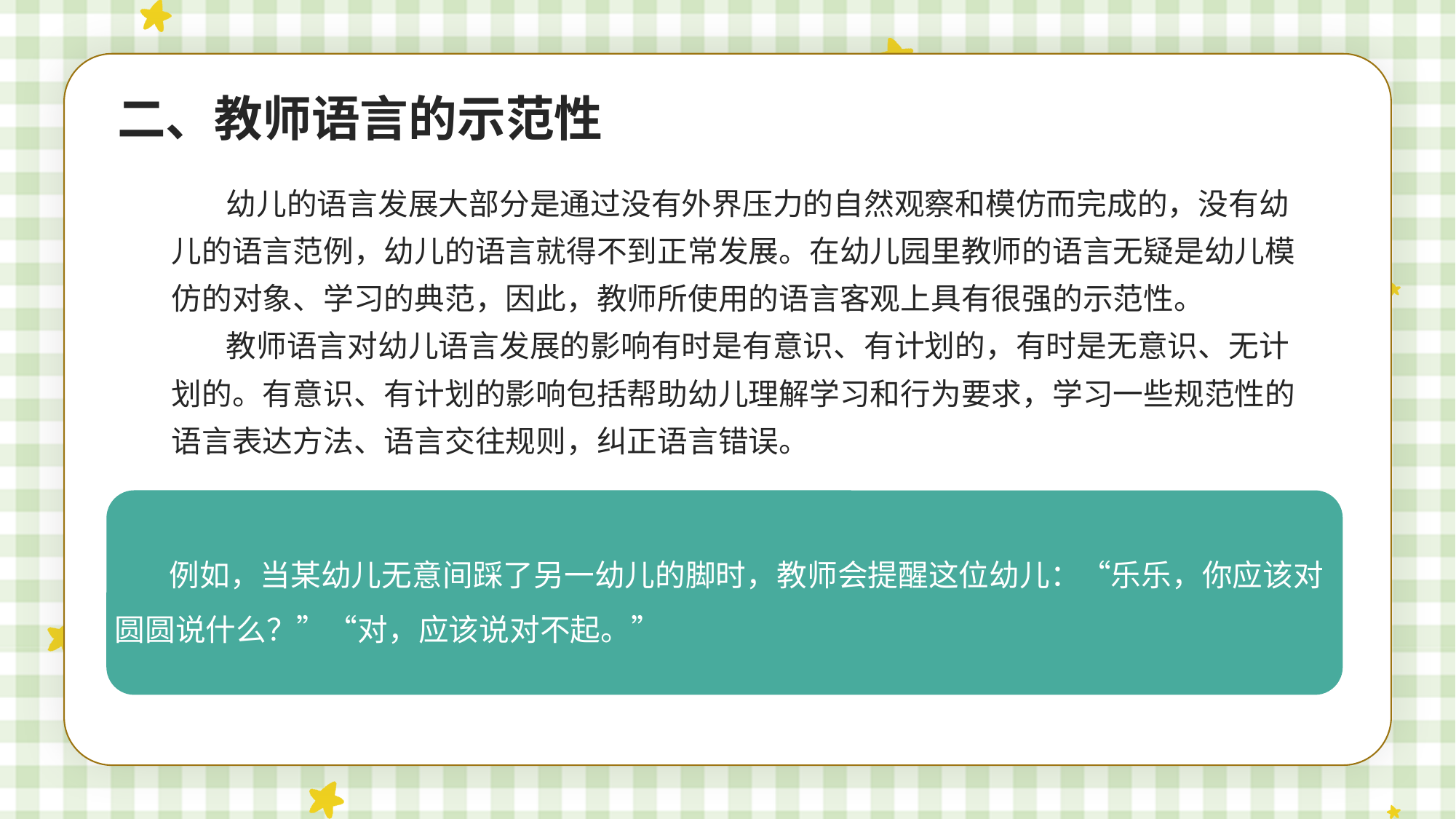

二、教师语言的示范性
幼儿的语言发展大部分是通过没有外界压力的自然观察和模仿而完成的，没有幼儿的语言范例，幼儿的语言就得不到正常发展。在幼儿园里教师的语言无疑是幼儿模仿的对象、学习的典范，因此，教师所使用的语言客观上具有很强的示范性。
教师语言对幼儿语言发展的影响有时是有意识、有计划的，有时是无意识、无计划的。有意识、有计划的影响包括帮助幼儿理解学习和行为要求，学习一些规范性的语言表达方法、语言交往规则，纠正语言错误。
例如，当某幼儿无意间踩了另一幼儿的脚时，教师会提醒这位幼儿：“乐乐，你应该对圆圆说什么？”“对，应该说对不起。”